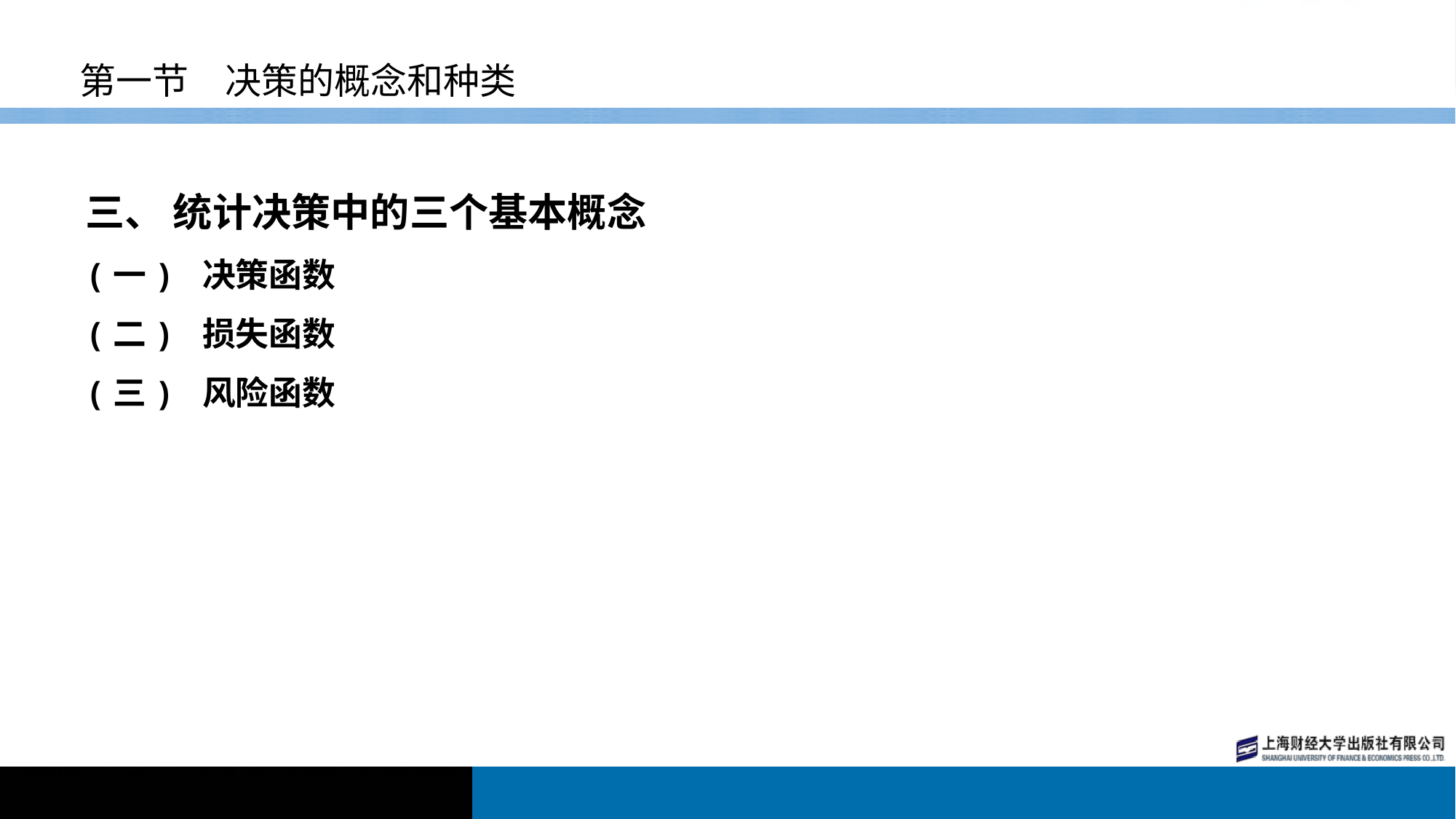

# 第一节　决策的概念和种类
三、 统计决策中的三个基本概念
(一) 决策函数
(二) 损失函数
(三) 风险函数
5